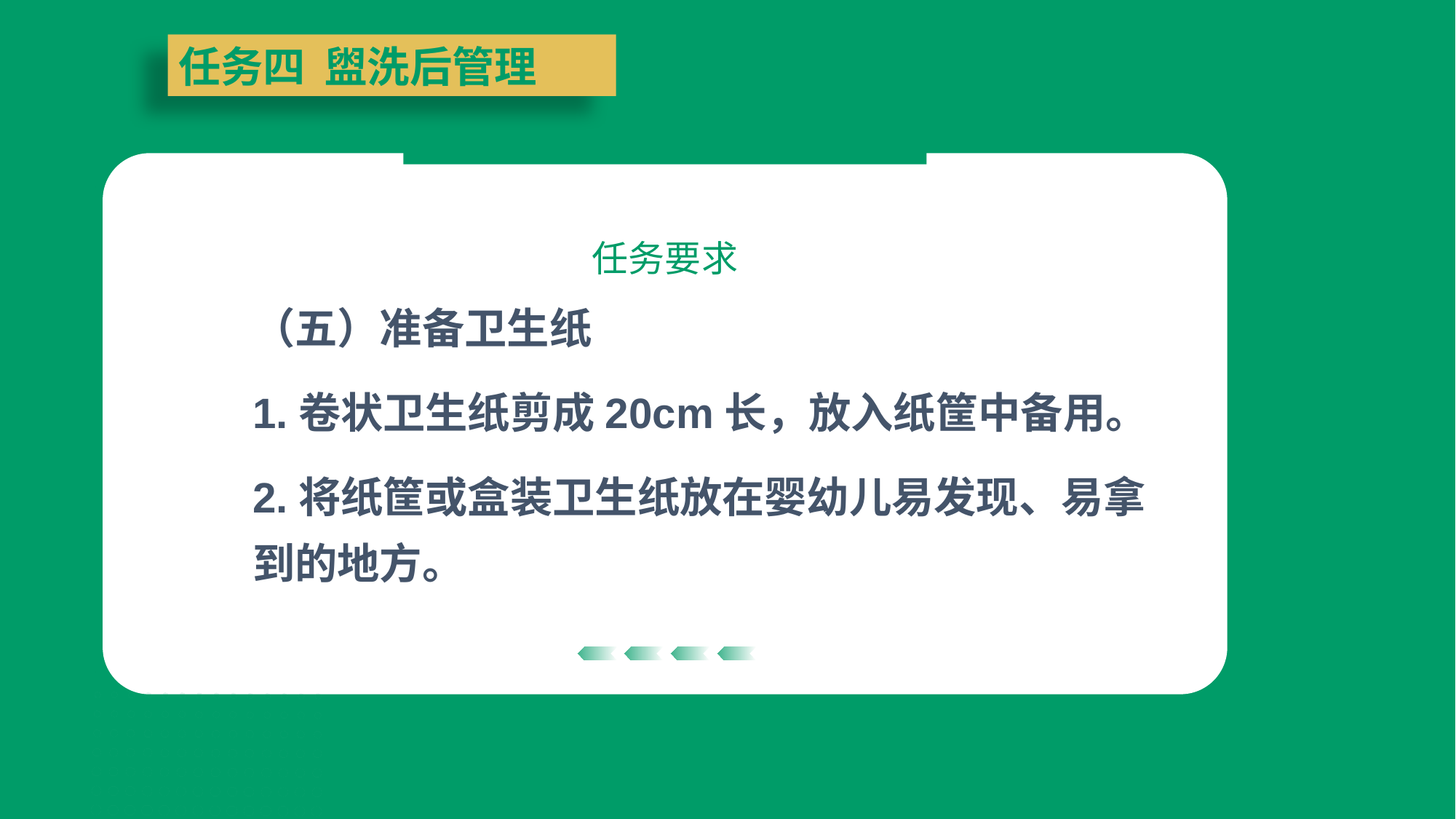

任务四  盥洗后管理

任务要求
（五）准备卫生纸
1.卷状卫生纸剪成20cm长，放入纸筐中备用。
2.将纸筐或盒装卫生纸放在婴幼儿易发现、易拿到的地方。